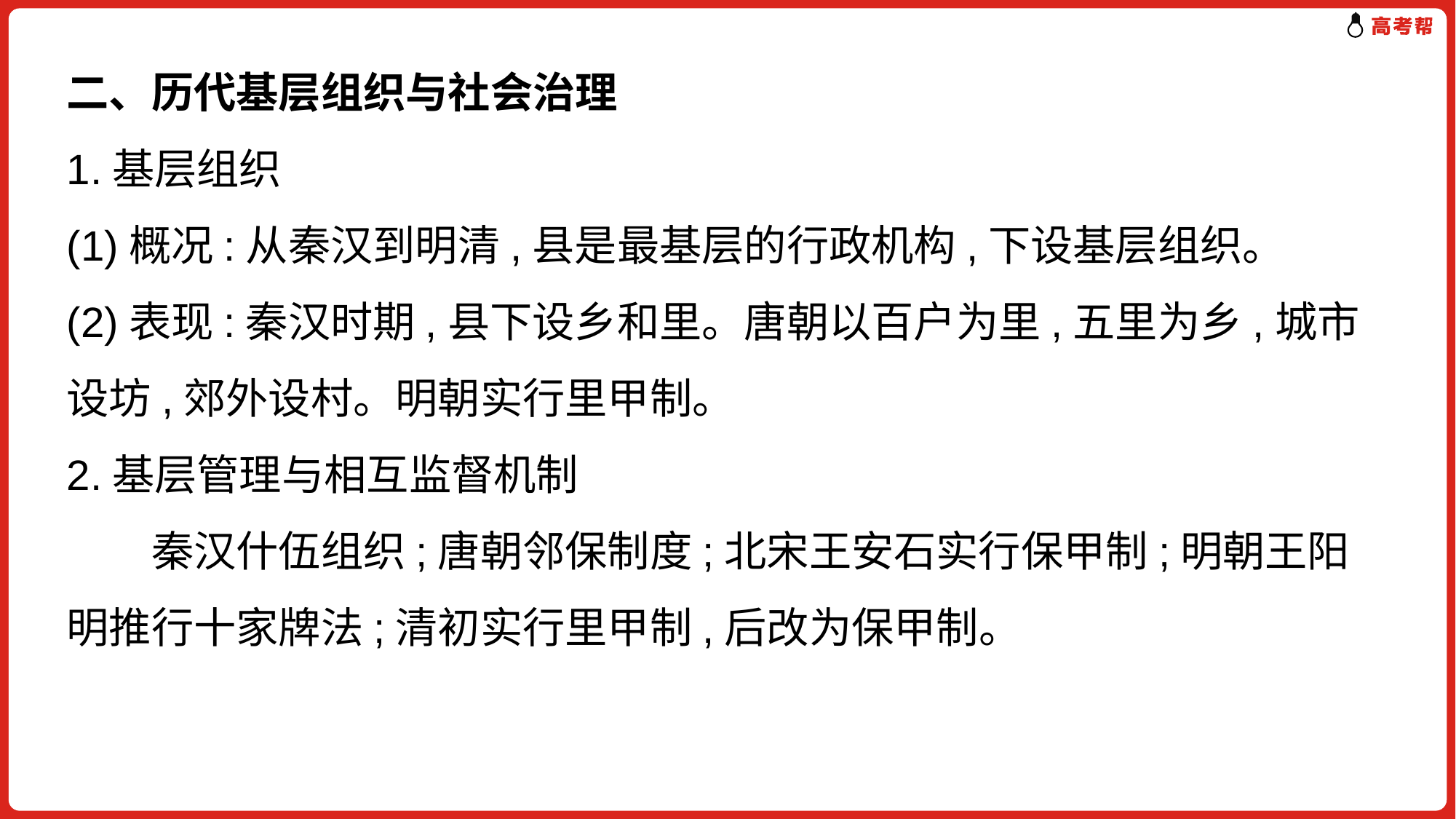

二、历代基层组织与社会治理
1.基层组织
(1)概况:从秦汉到明清,县是最基层的行政机构,下设基层组织。
(2)表现:秦汉时期,县下设乡和里。唐朝以百户为里,五里为乡,城市设坊,郊外设村。明朝实行里甲制。
2.基层管理与相互监督机制
　　秦汉什伍组织;唐朝邻保制度;北宋王安石实行保甲制;明朝王阳明推行十家牌法;清初实行里甲制,后改为保甲制。